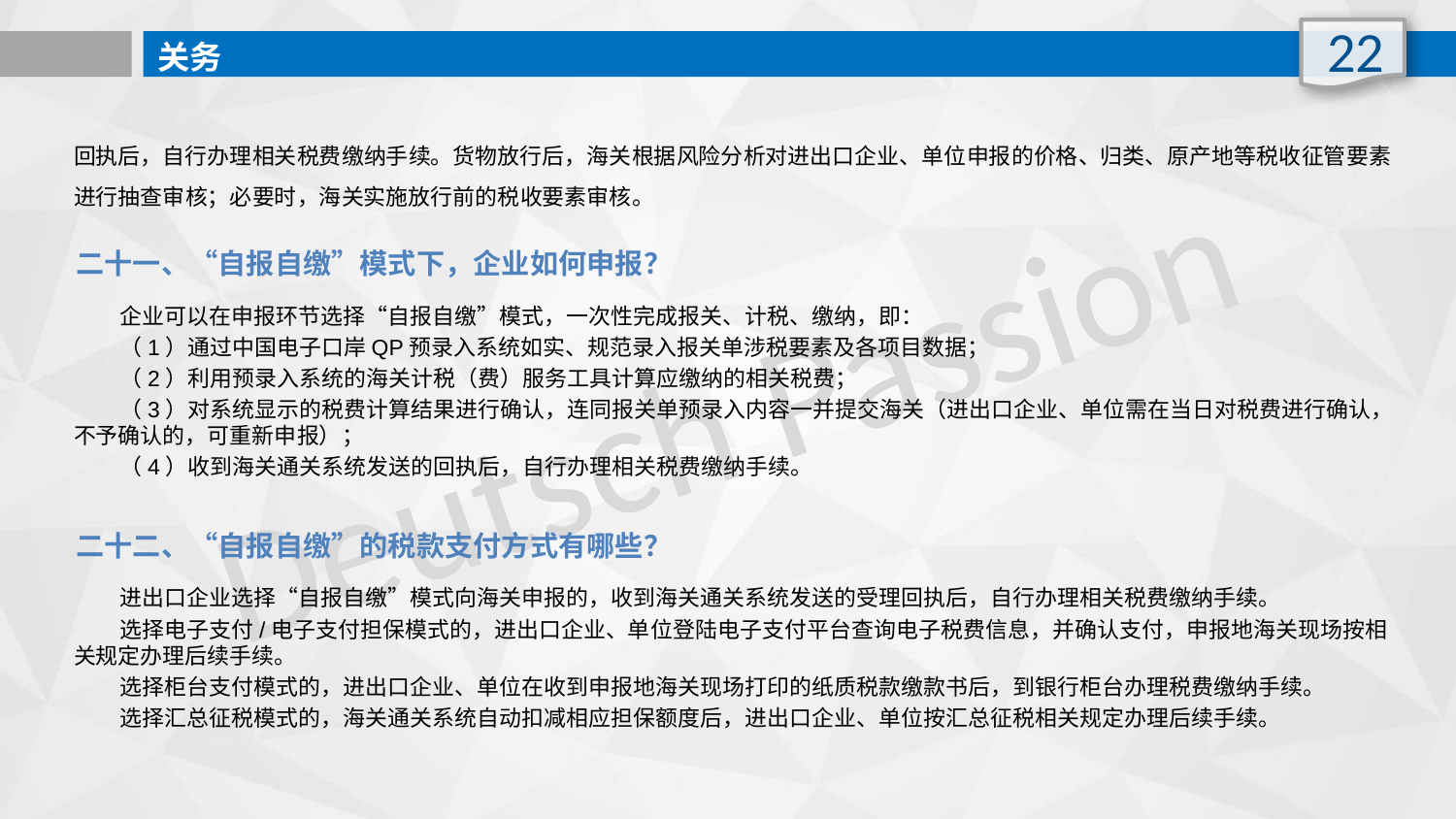

22

关务

回执后，自行办理相关税费缴纳手续。货物放行后，海关根据风险分析对进出口企业、单位申报的价格、归类、原产地等税收征管要素进行抽查审核；必要时，海关实施放行前的税收要素审核。
二十一、“自报自缴”模式下，企业如何申报？
        企业可以在申报环节选择“自报自缴”模式，一次性完成报关、计税、缴纳，即：
        （1）通过中国电子口岸QP预录入系统如实、规范录入报关单涉税要素及各项目数据；
        （2）利用预录入系统的海关计税（费）服务工具计算应缴纳的相关税费；
        （3）对系统显示的税费计算结果进行确认，连同报关单预录入内容一并提交海关（进出口企业、单位需在当日对税费进行确认，不予确认的，可重新申报）；
        （4）收到海关通关系统发送的回执后，自行办理相关税费缴纳手续。
Deutsch Passion
二十二、“自报自缴”的税款支付方式有哪些？
        进出口企业选择“自报自缴”模式向海关申报的，收到海关通关系统发送的受理回执后，自行办理相关税费缴纳手续。
        选择电子支付/电子支付担保模式的，进出口企业、单位登陆电子支付平台查询电子税费信息，并确认支付，申报地海关现场按相关规定办理后续手续。
        选择柜台支付模式的，进出口企业、单位在收到申报地海关现场打印的纸质税款缴款书后，到银行柜台办理税费缴纳手续。
        选择汇总征税模式的，海关通关系统自动扣减相应担保额度后，进出口企业、单位按汇总征税相关规定办理后续手续。